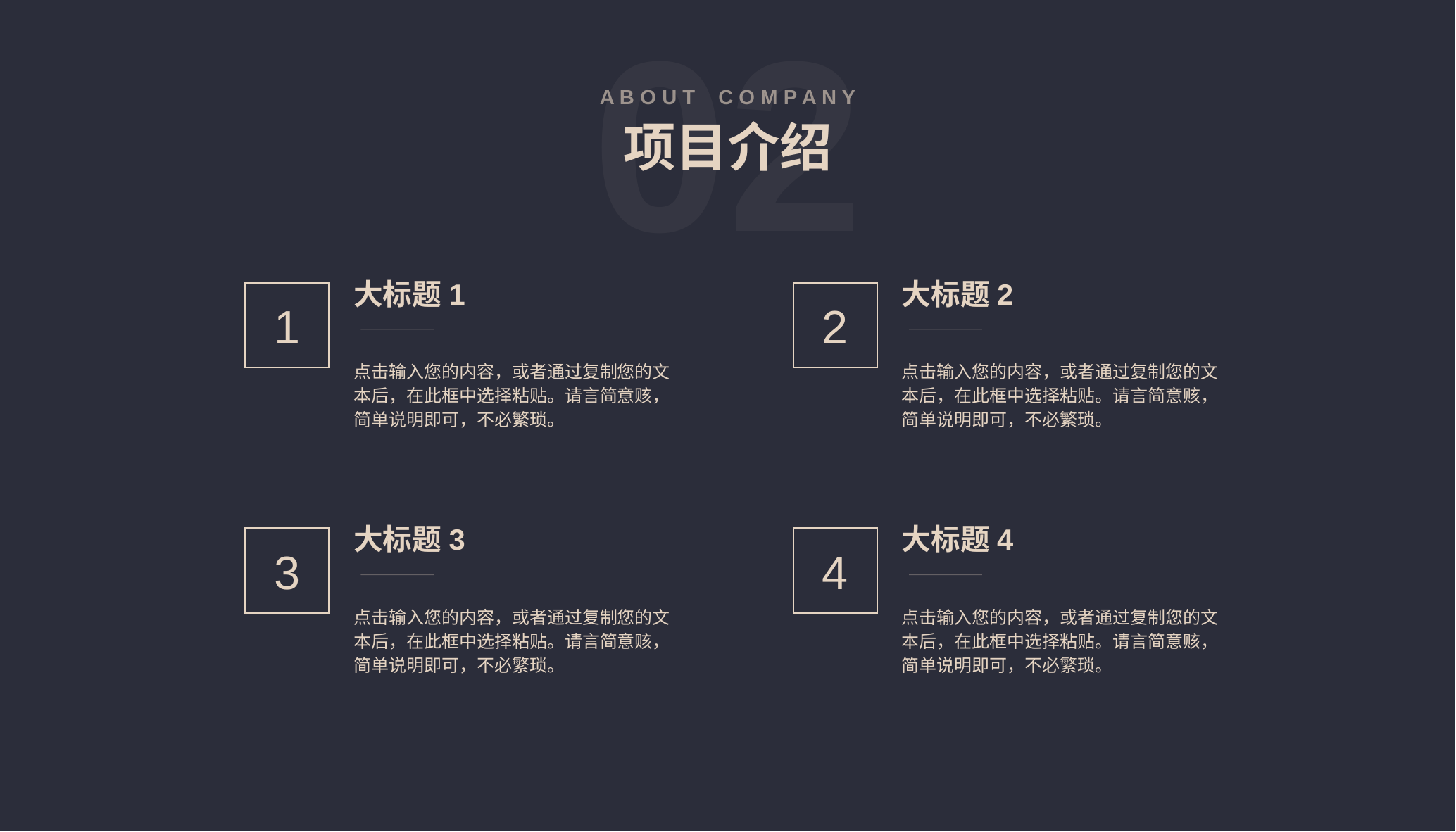

02
A B O U T    C O M P A N Y
项目介绍
大标题1
大标题2

1

2

点击输入您的内容，或者通过复制您的文本后，在此框中选择粘贴。请言简意赅，简单说明即可，不必繁琐。
点击输入您的内容，或者通过复制您的文本后，在此框中选择粘贴。请言简意赅，简单说明即可，不必繁琐。
大标题3
大标题4

3

4

点击输入您的内容，或者通过复制您的文本后，在此框中选择粘贴。请言简意赅，简单说明即可，不必繁琐。
点击输入您的内容，或者通过复制您的文本后，在此框中选择粘贴。请言简意赅，简单说明即可，不必繁琐。
PPT下载 http://www.1ppt.com/xiazai/